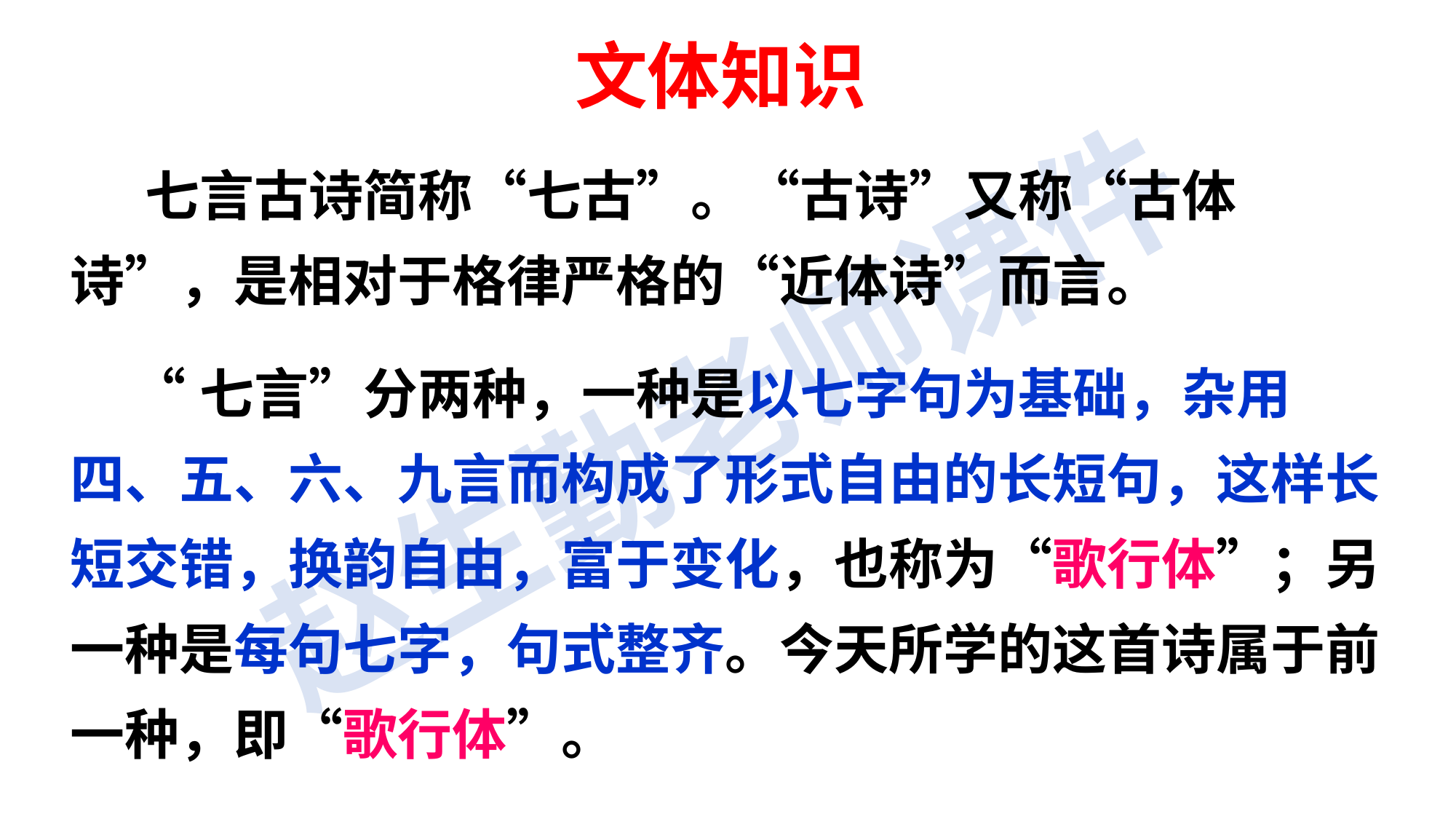

文体知识
     七言古诗简称“七古”。“古诗”又称“古体诗”，是相对于格律严格的“近体诗”而言。
     “七言”分两种，一种是以七字句为基础，杂用四、五、六、九言而构成了形式自由的长短句，这样长短交错，换韵自由，富于变化，也称为“歌行体”；另一种是每句七字，句式整齐。今天所学的这首诗属于前一种，即“歌行体”。